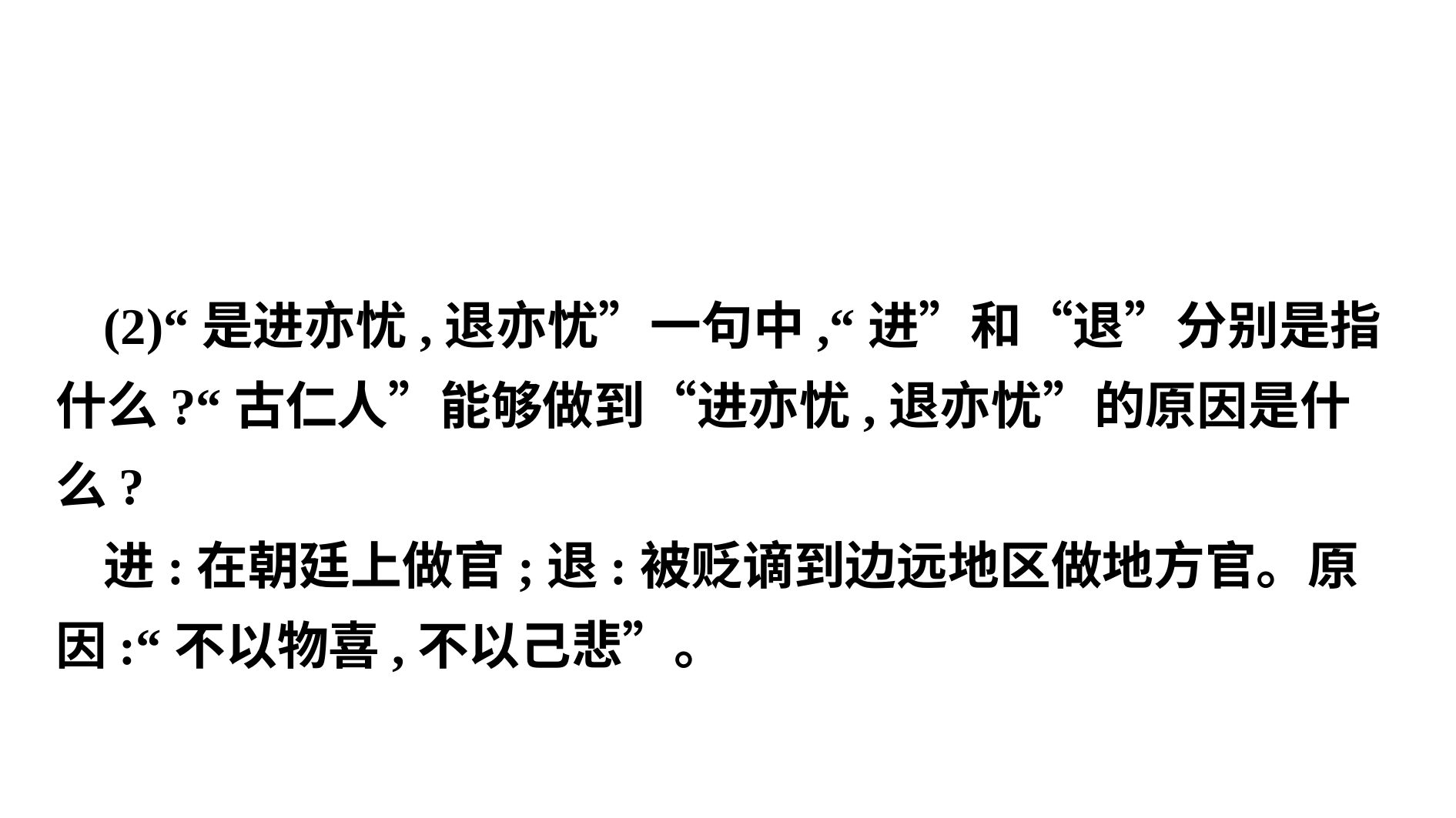

(2)“是进亦忧,退亦忧”一句中,“进”和“退”分别是指什么?“古仁人”能够做到“进亦忧,退亦忧”的原因是什么?
进:在朝廷上做官;退:被贬谪到边远地区做地方官。原因:“不以物喜,不以己悲”。